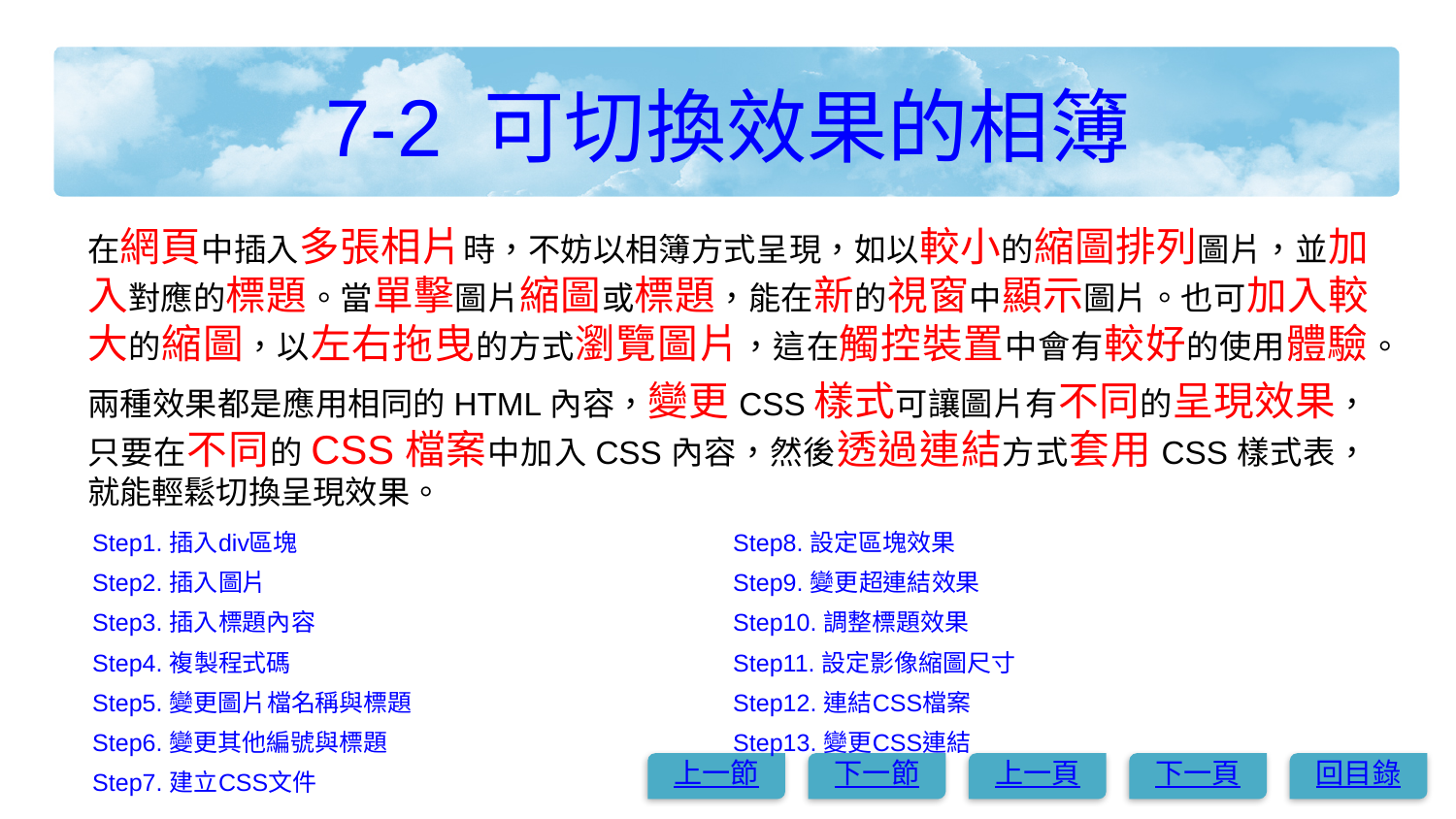

# 7-2 可切換效果的相簿
在網頁中插入多張相片時，不妨以相簿方式呈現，如以較小的縮圖排列圖片，並加入對應的標題。當單擊圖片縮圖或標題，能在新的視窗中顯示圖片。也可加入較大的縮圖，以左右拖曳的方式瀏覽圖片，這在觸控裝置中會有較好的使用體驗。
兩種效果都是應用相同的HTML內容，變更CSS樣式可讓圖片有不同的呈現效果，只要在不同的CSS檔案中加入CSS內容，然後透過連結方式套用CSS樣式表，就能輕鬆切換呈現效果。
Step1. 插入div區塊
Step2. 插入圖片
Step3. 插入標題內容
Step4. 複製程式碼
Step5. 變更圖片檔名稱與標題
Step6. 變更其他編號與標題
Step7. 建立CSS文件
Step8. 設定區塊效果
Step9. 變更超連結效果
Step10. 調整標題效果
Step11. 設定影像縮圖尺寸
Step12. 連結CSS檔案
Step13. 變更CSS連結
上一節
下一節
上一頁
下一頁
回目錄